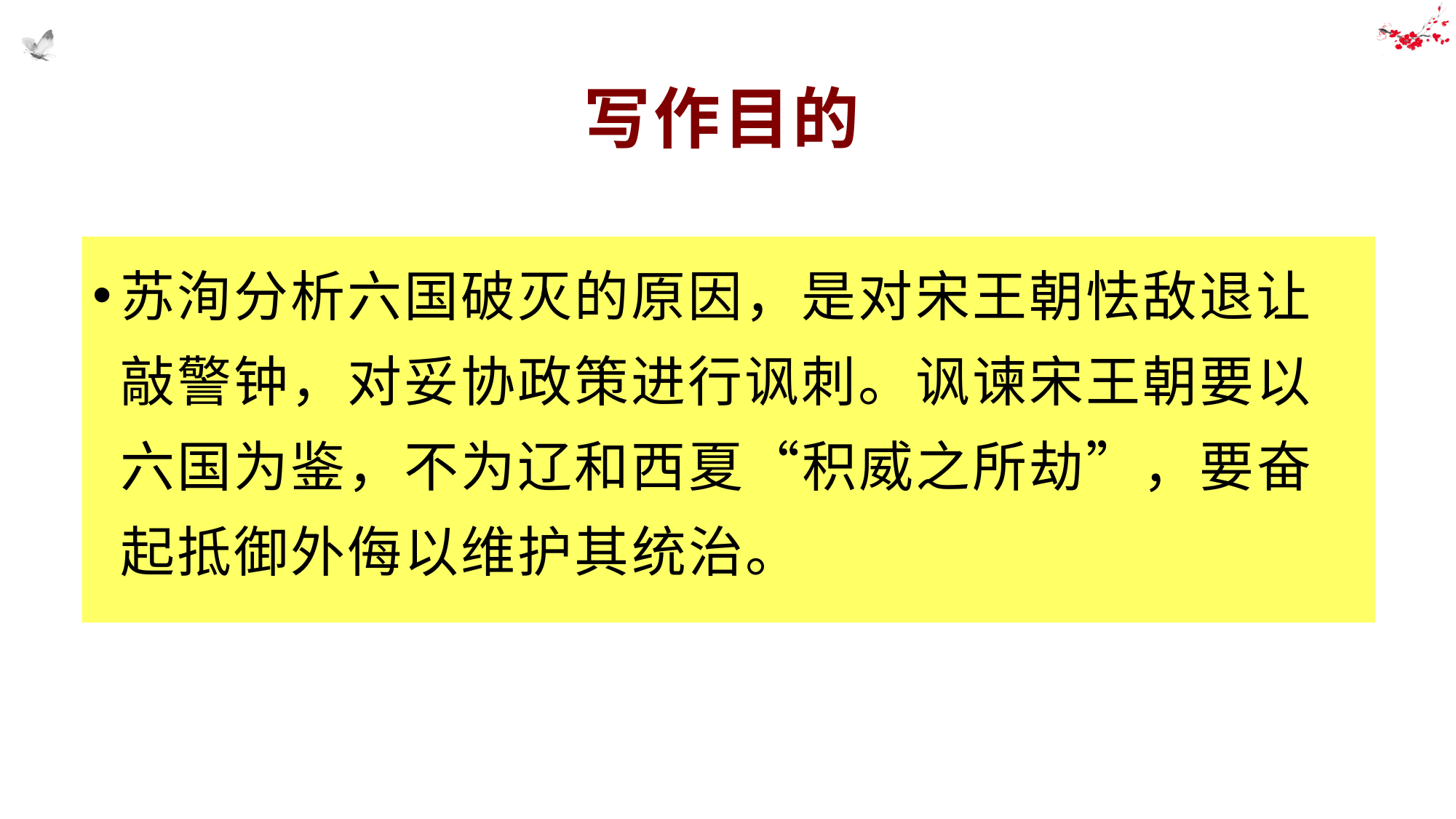

# 写作目的
苏洵分析六国破灭的原因，是对宋王朝怯敌退让敲警钟，对妥协政策进行讽刺。讽谏宋王朝要以六国为鉴，不为辽和西夏“积威之所劫”，要奋起抵御外侮以维护其统治。